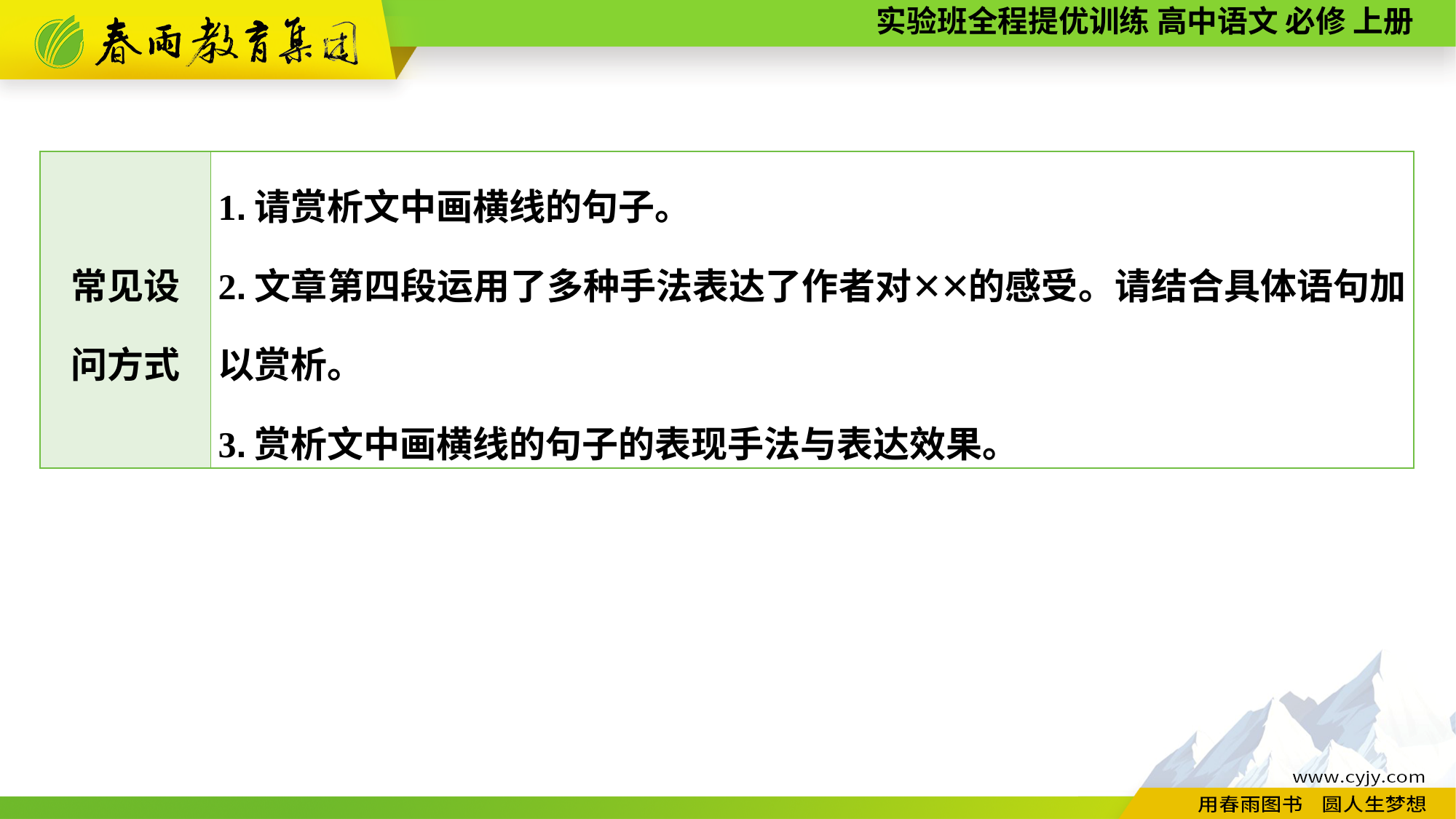

| 常见设 问方式 | 1.请赏析文中画横线的句子。 2.文章第四段运用了多种手法表达了作者对✕✕的感受。请结合具体语句加以赏析。 3.赏析文中画横线的句子的表现手法与表达效果。 |
| --- | --- |